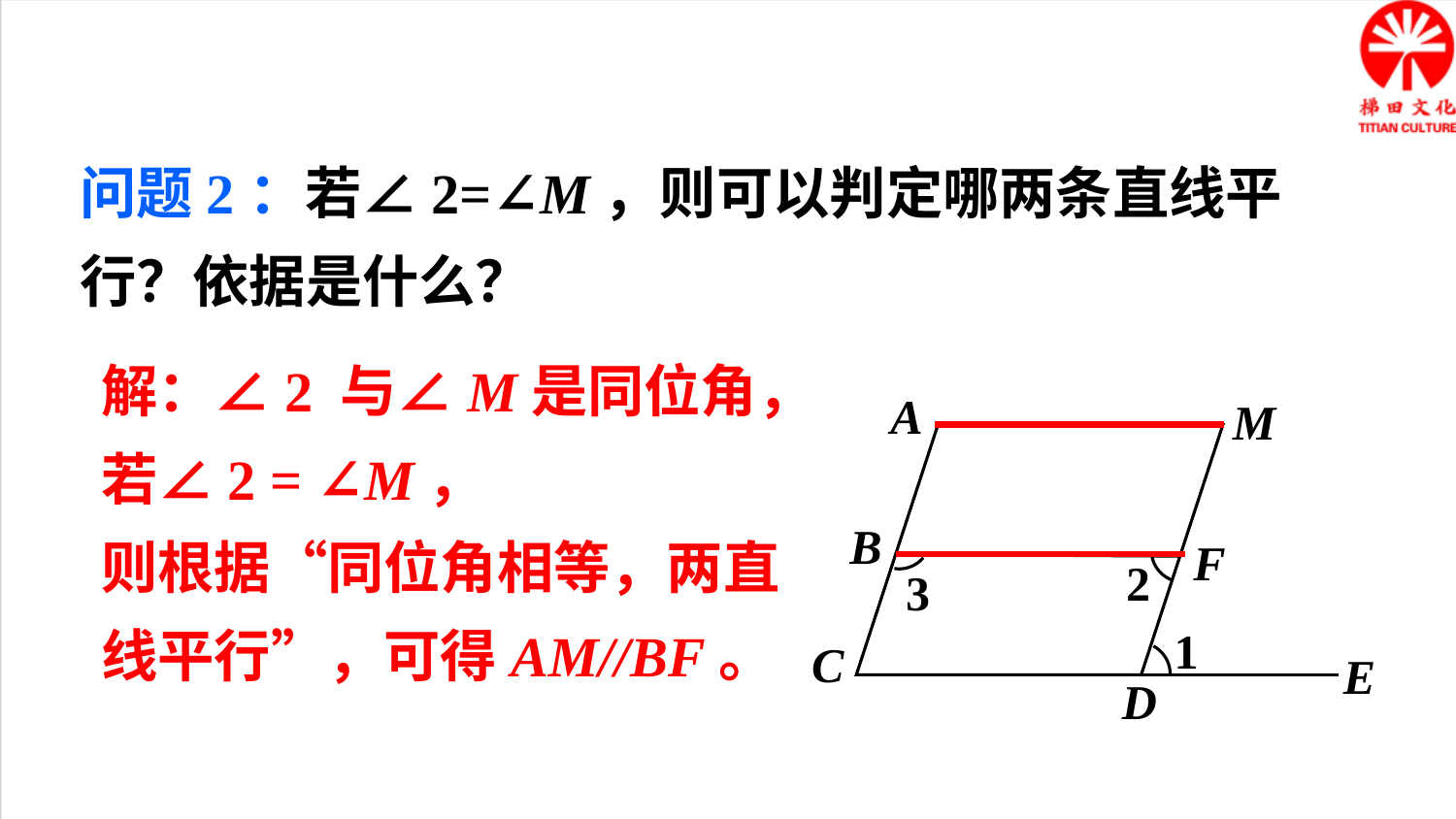

问题2：若∠2=∠M，则可以判定哪两条直线平行？依据是什么？
解：∠2 与∠M是同位角，
若∠2 = ∠M，
则根据“同位角相等，两直线平行”，可得AM//BF。
A
M

B

F
2
3
1
C
E

D